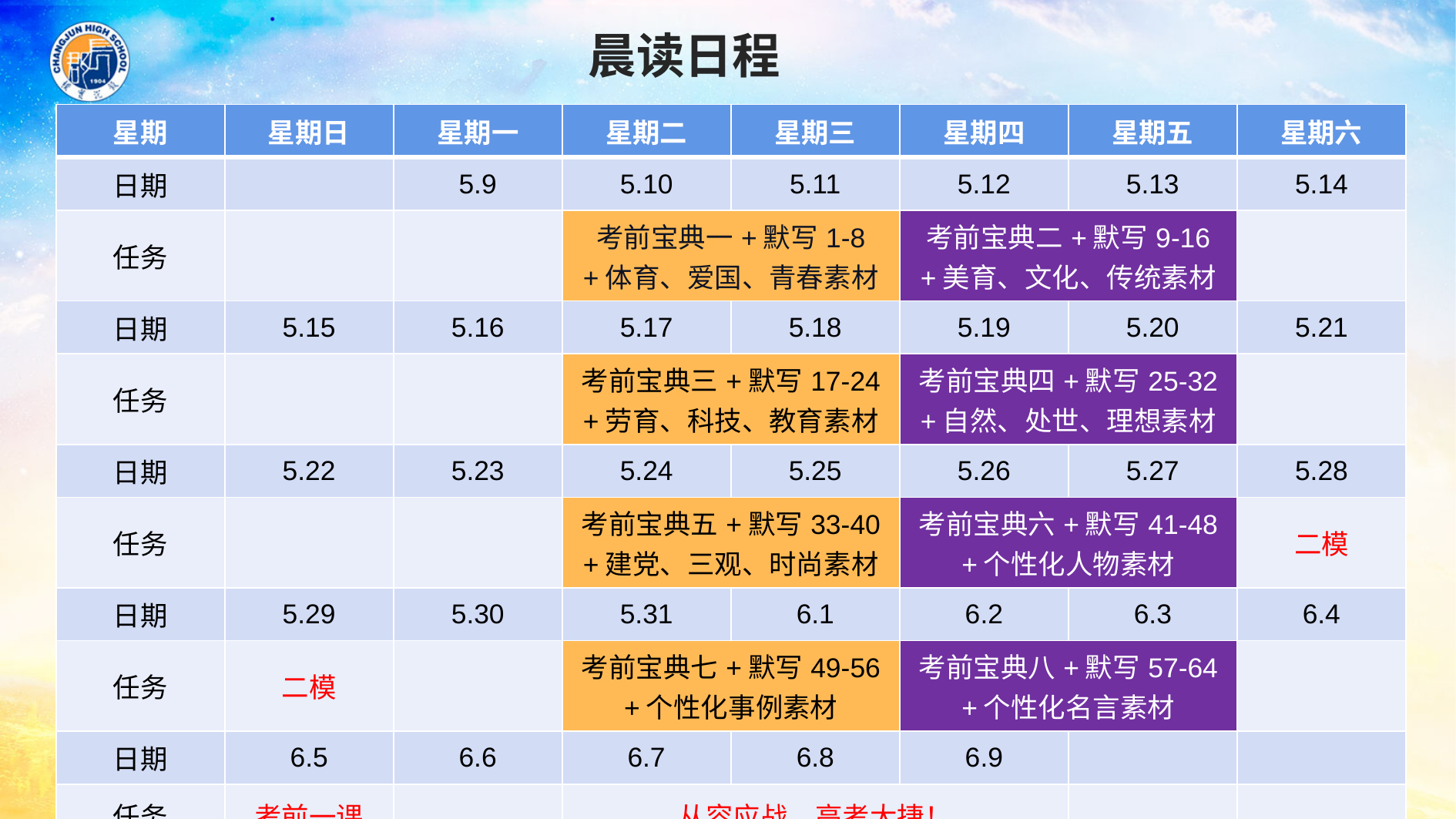

晨读日程
| 星期 | 星期日 | 星期一 | 星期二 | 星期三 | 星期四 | 星期五 | 星期六 |
| --- | --- | --- | --- | --- | --- | --- | --- |
| 日期 |  | 5.9 | 5.10 | 5.11 | 5.12 | 5.13 | 5.14 |
| 任务 |  |  | 考前宝典一+默写1-8 +体育、爱国、青春素材 |  | 考前宝典二+默写9-16 +美育、文化、传统素材 |  |  |
| 日期 | 5.15 | 5.16 | 5.17 | 5.18 | 5.19 | 5.20 | 5.21 |
| 任务 |  |  | 考前宝典三+默写17-24 +劳育、科技、教育素材 |  | 考前宝典四+默写25-32 +自然、处世、理想素材 |  |  |
| 日期 | 5.22 | 5.23 | 5.24 | 5.25 | 5.26 | 5.27 | 5.28 |
| 任务 |  |  | 考前宝典五+默写33-40 +建党、三观、时尚素材 |  | 考前宝典六+默写41-48 +个性化人物素材 |  | 二模 |
| 日期 | 5.29 | 5.30 | 5.31 | 6.1 | 6.2 | 6.3 | 6.4 |
| 任务 | 二模 |  | 考前宝典七+默写49-56 +个性化事例素材 |  | 考前宝典八+默写57-64 +个性化名言素材 |  |  |
| 日期 | 6.5 | 6.6 | 6.7 | 6.8 | 6.9 |  |  |
| 任务 | 考前一课 |  | 从容应战，高考大捷！ |  |  |  |  |